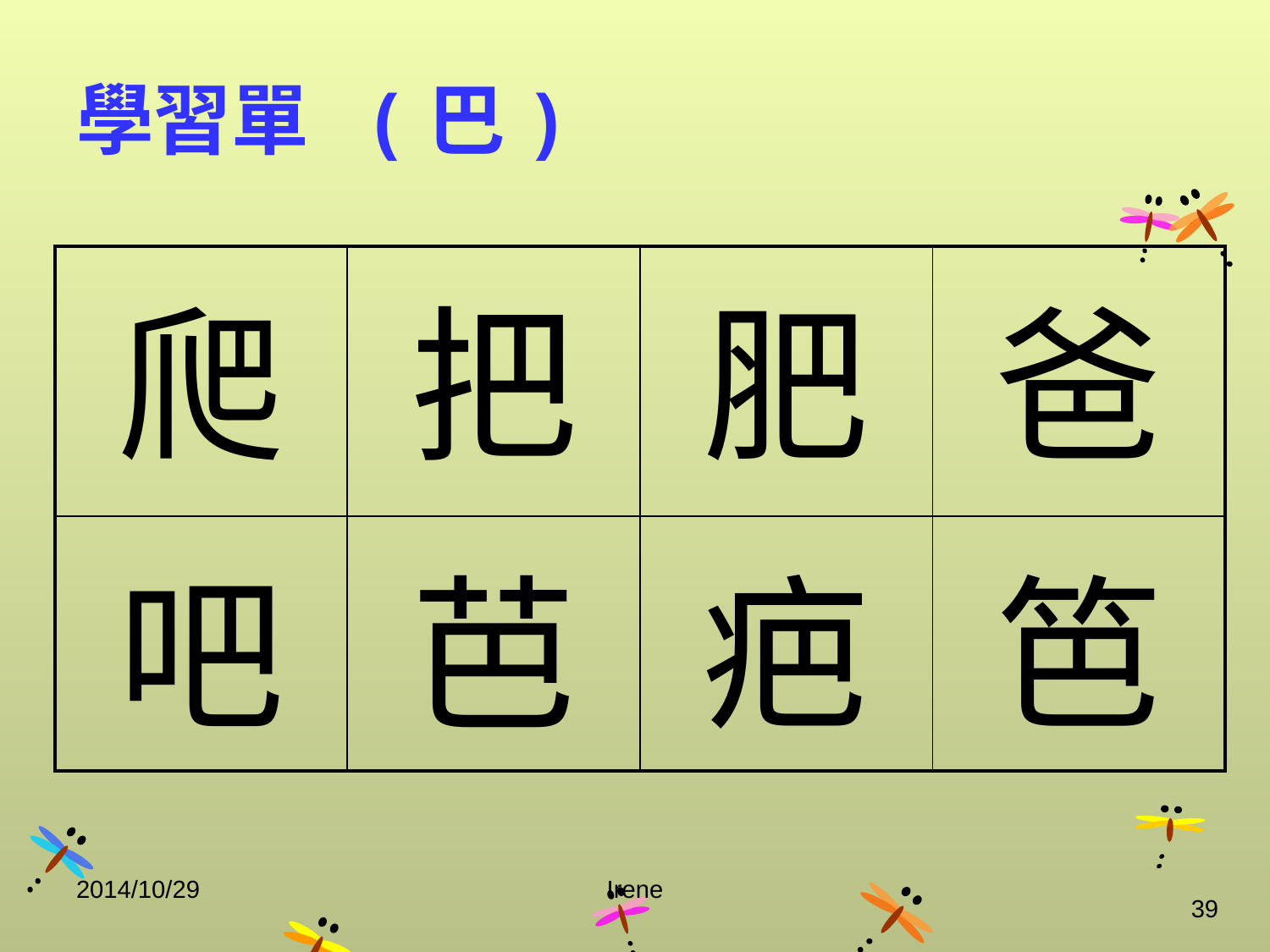

# 學習單  (巴)
| 爬 | 把 | 肥 | 爸 |
| --- | --- | --- | --- |
| 吧 | 芭 | 疤 | 笆 |
2014/10/29
Irene